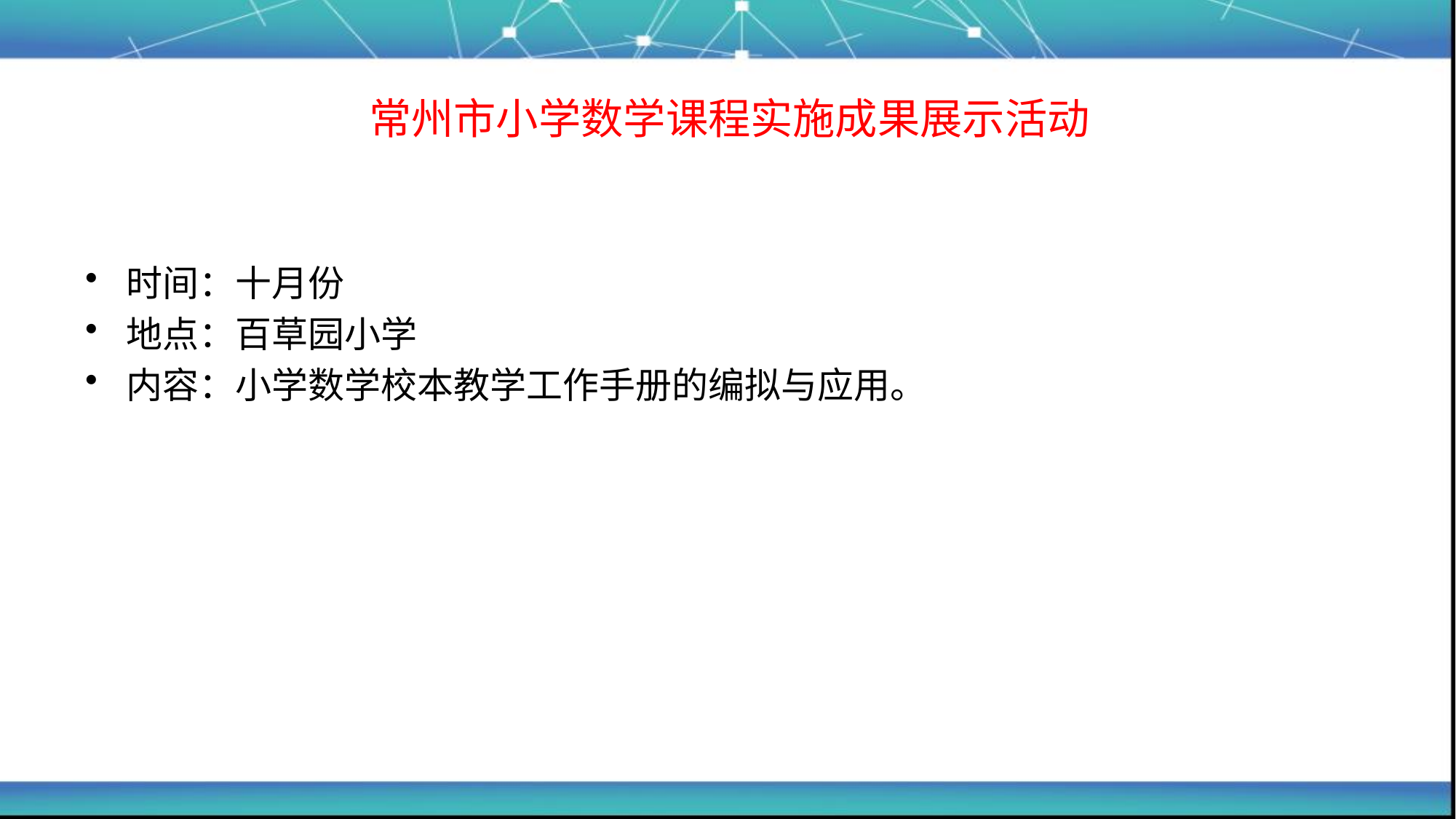

# 常州市小学数学课程实施成果展示活动
时间：十月份
地点：百草园小学
内容：小学数学校本教学工作手册的编拟与应用。